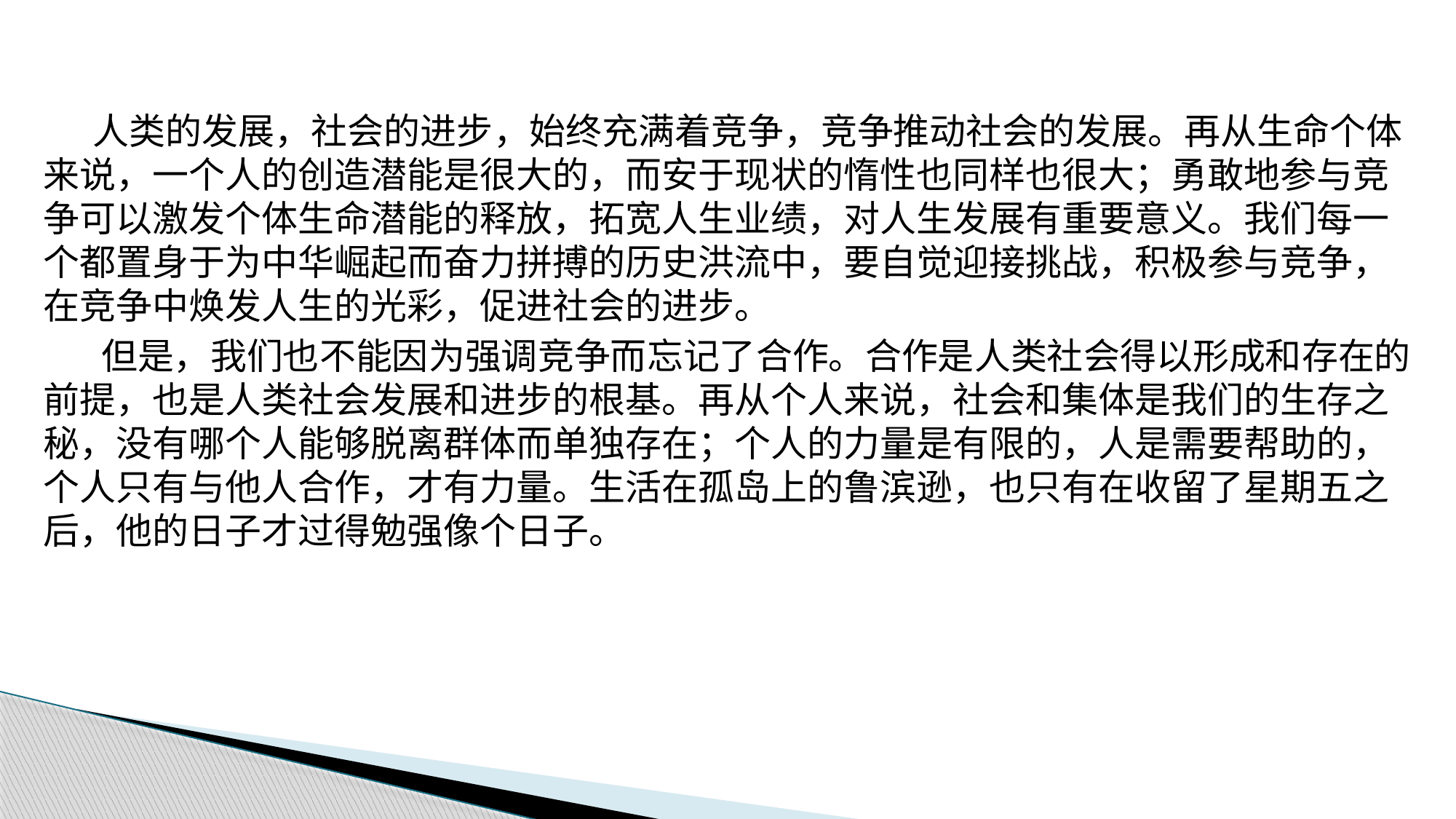

人类的发展，社会的进步，始终充满着竞争，竞争推动社会的发展。再从生命个体来说，一个人的创造潜能是很大的，而安于现状的惰性也同样也很大；勇敢地参与竞争可以激发个体生命潜能的释放，拓宽人生业绩，对人生发展有重要意义。我们每一个都置身于为中华崛起而奋力拼搏的历史洪流中，要自觉迎接挑战，积极参与竞争，在竞争中焕发人生的光彩，促进社会的进步。
      但是，我们也不能因为强调竞争而忘记了合作。合作是人类社会得以形成和存在的前提，也是人类社会发展和进步的根基。再从个人来说，社会和集体是我们的生存之秘，没有哪个人能够脱离群体而单独存在；个人的力量是有限的，人是需要帮助的，个人只有与他人合作，才有力量。生活在孤岛上的鲁滨逊，也只有在收留了星期五之后，他的日子才过得勉强像个日子。